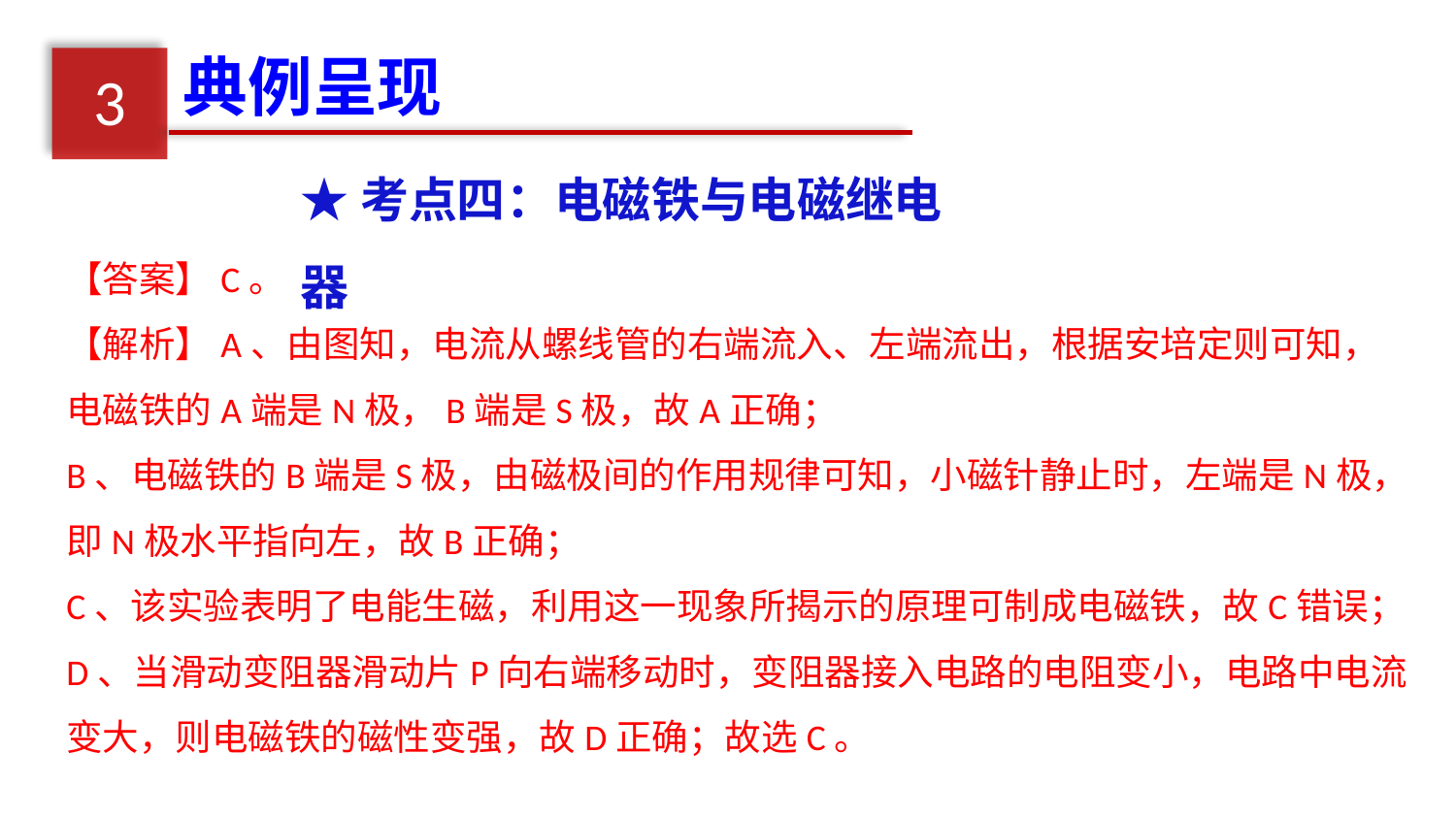

典例呈现

3
★考点四：电磁铁与电磁继电器
【答案】C。
【解析】A、由图知，电流从螺线管的右端流入、左端流出，根据安培定则可知，电磁铁的A端是N极，B端是S极，故A正确；
B、电磁铁的B端是S极，由磁极间的作用规律可知，小磁针静止时，左端是N极，即N极水平指向左，故B正确；
C、该实验表明了电能生磁，利用这一现象所揭示的原理可制成电磁铁，故C错误；
D、当滑动变阻器滑动片P向右端移动时，变阻器接入电路的电阻变小，电路中电流变大，则电磁铁的磁性变强，故D正确；故选C。